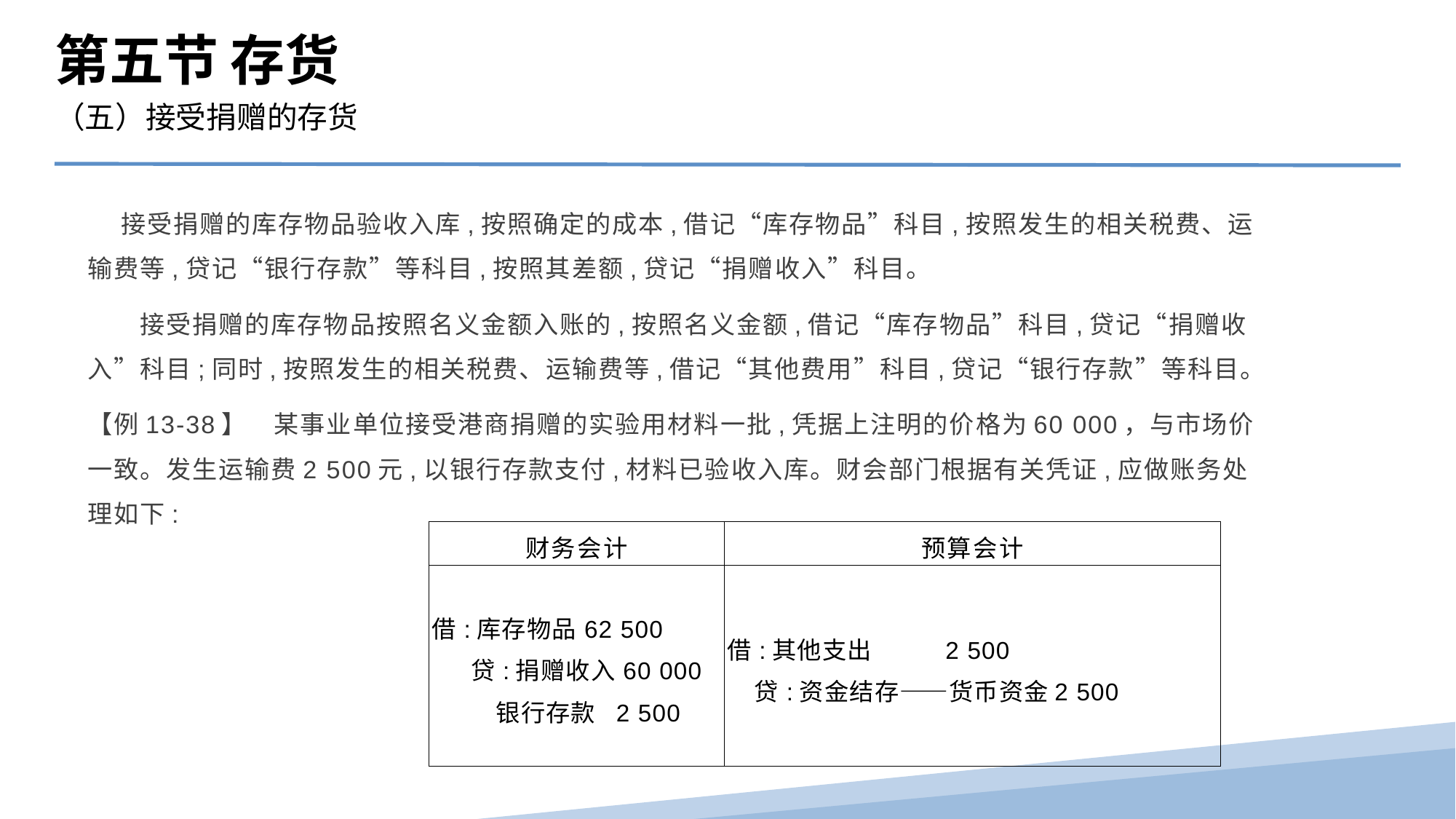

第五节 存货
（五）接受捐赠的存货
    接受捐赠的库存物品验收入库,按照确定的成本,借记“库存物品”科目,按照发生的相关税费、运输费等,贷记“银行存款”等科目,按照其差额,贷记“捐赠收入”科目。
　　接受捐赠的库存物品按照名义金额入账的,按照名义金额,借记“库存物品”科目,贷记“捐赠收入”科目;同时,按照发生的相关税费、运输费等,借记“其他费用”科目,贷记“银行存款”等科目。
【例13-38】　某事业单位接受港商捐赠的实验用材料一批,凭据上注明的价格为60 000，与市场价一致。发生运输费2 500元,以银行存款支付,材料已验收入库。财会部门根据有关凭证,应做账务处理如下:
| 财务会计 | 预算会计 |
| --- | --- |
| 借:库存物品62 500 贷:捐赠收入60 000 银行存款 2 500 | 借:其他支出 2 500 贷:资金结存——货币资金 2 500 |